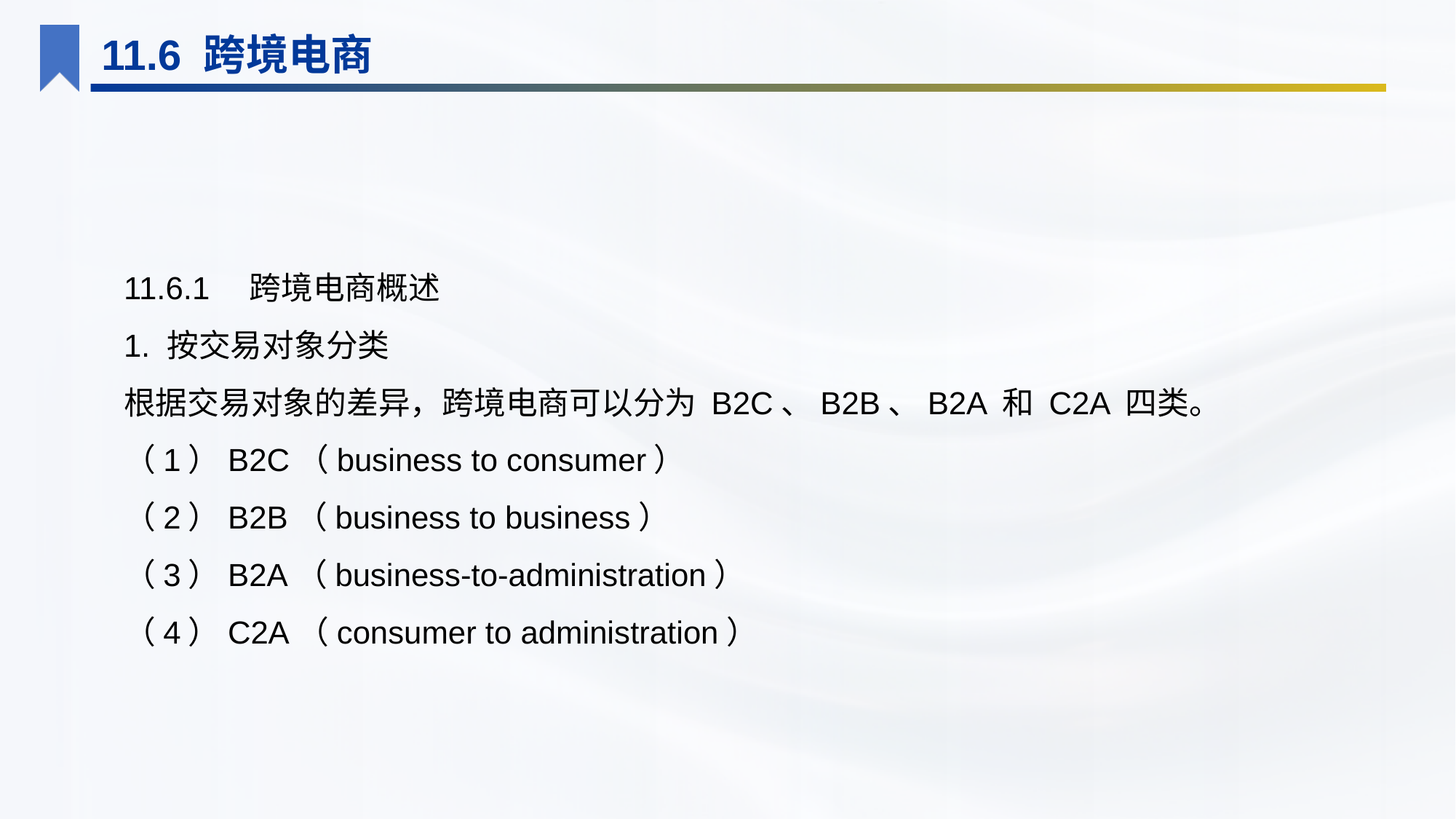

11.6 跨境电商
11.6.1　跨境电商概述
1. 按交易对象分类
根据交易对象的差异，跨境电商可以分为 B2C、B2B、B2A 和 C2A 四类。
（1）B2C（business to consumer）
（2）B2B（business to business）
（3）B2A（business-to-administration）
（4）C2A（consumer to administration）